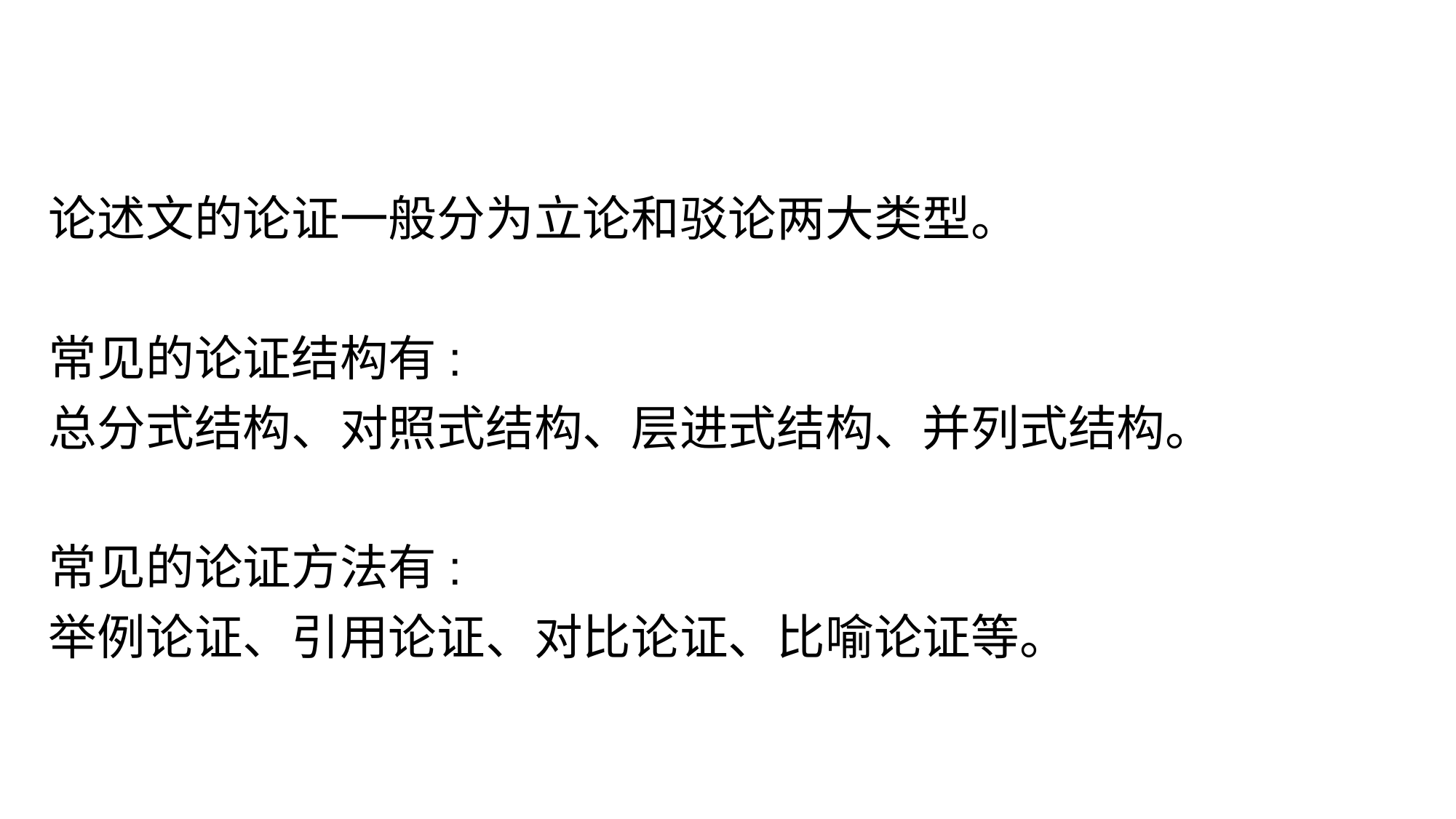

论述文的论证一般分为立论和驳论两大类型。

常见的论证结构有:
总分式结构、对照式结构、层进式结构、并列式结构。

常见的论证方法有:
举例论证、引用论证、对比论证、比喻论证等。